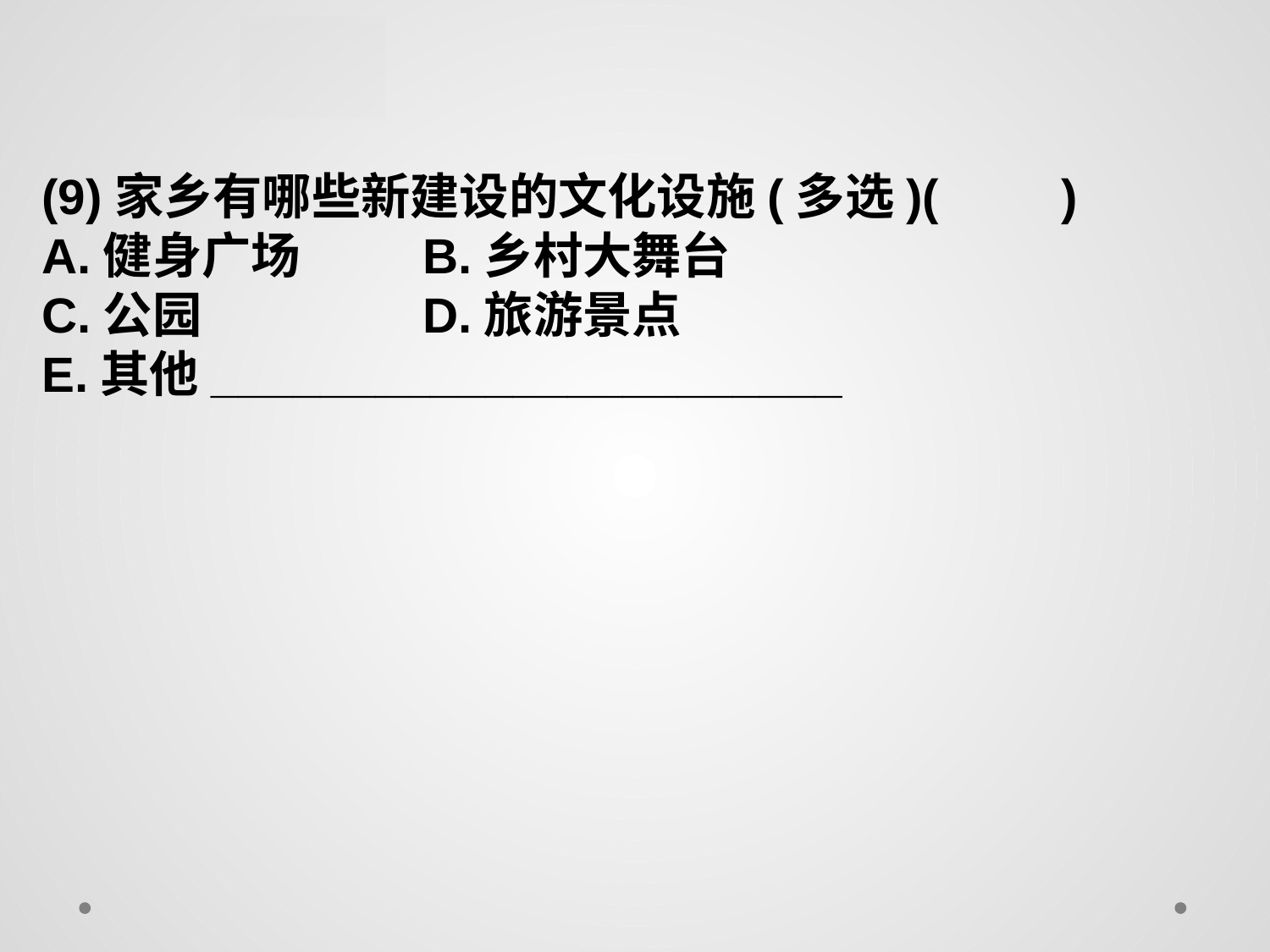

(9)家乡有哪些新建设的文化设施(多选)(　　)
A.健身广场　	B.乡村大舞台
C.公园　　 	D.旅游景点
E.其他_______________________